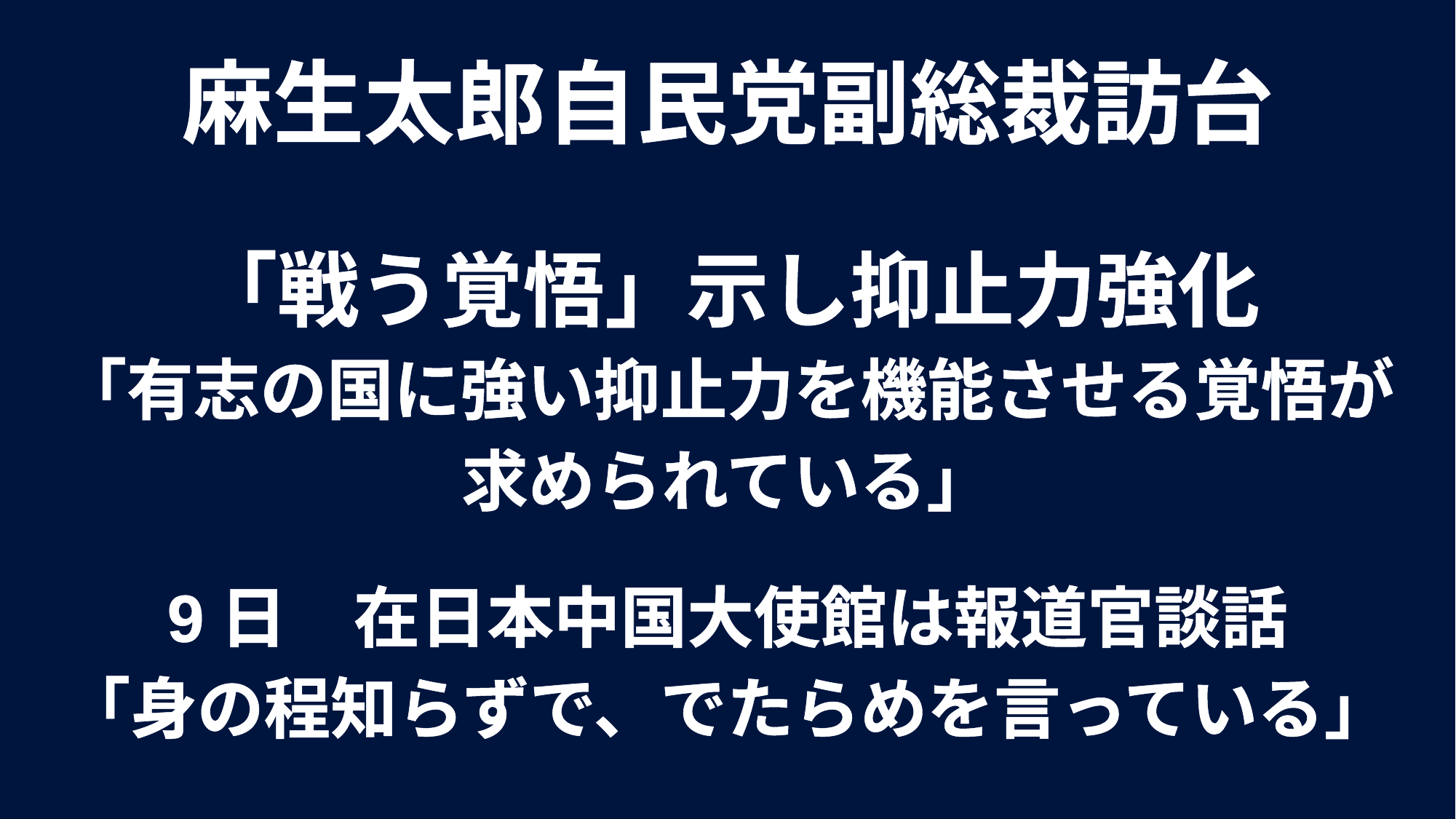

麻生太郎自民党副総裁訪台
「戦う覚悟」示し抑止力強化
「有志の国に強い抑止力を機能させる覚悟が
求められている」
9日　在日本中国大使館は報道官談話
「身の程知らずで、でたらめを言っている」